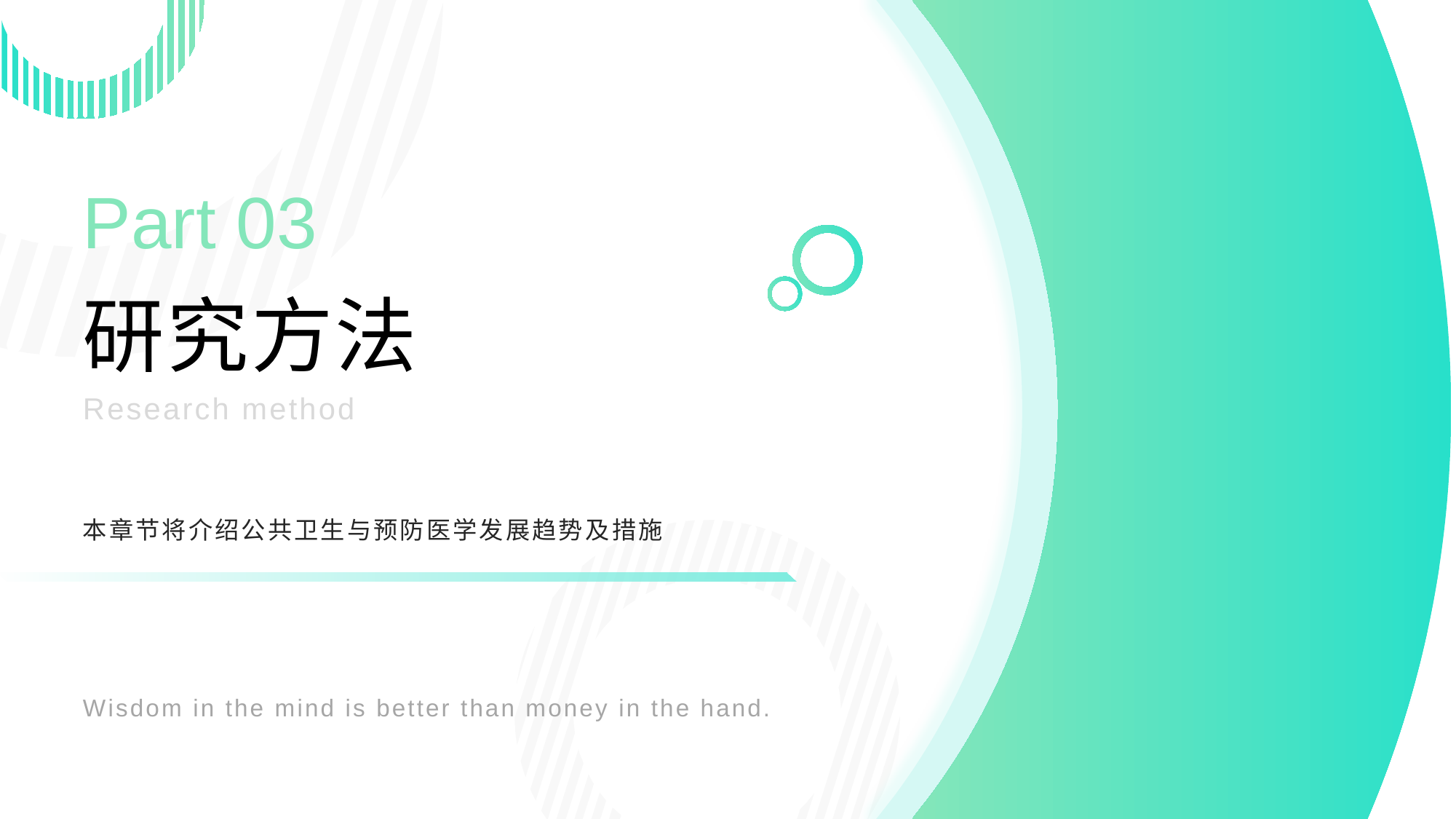

Part 03
研究方法
Research method
本章节将介绍公共卫生与预防医学发展趋势及措施
Wisdom in the mind is better than money in the hand.